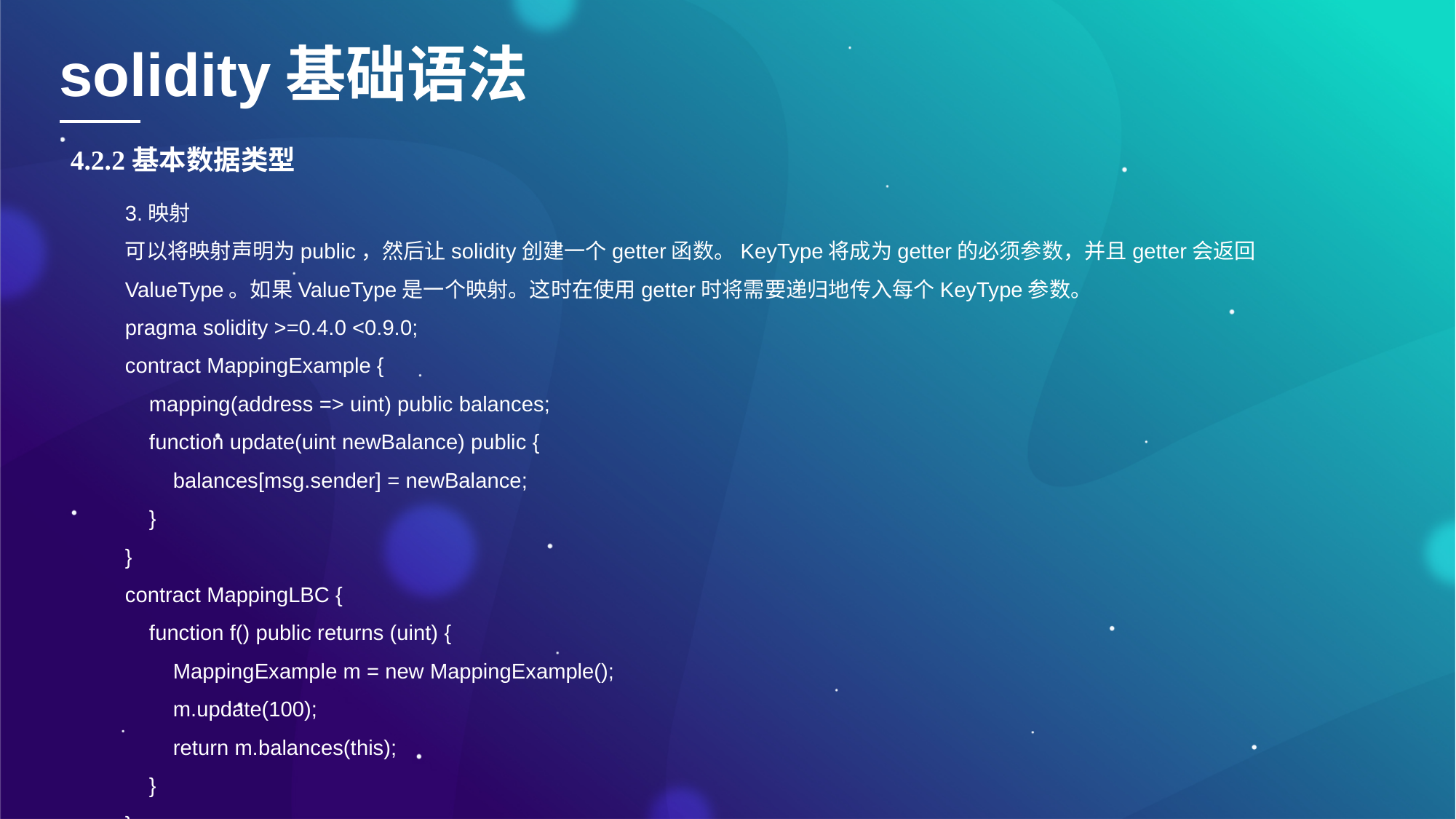

solidity基础语法
4.2.2基本数据类型
3.映射
可以将映射声明为public，然后让solidity创建一个getter函数。KeyType将成为getter的必须参数，并且getter会返回ValueType。如果ValueType是一个映射。这时在使用getter时将需要递归地传入每个KeyType参数。
pragma solidity >=0.4.0 <0.9.0;
contract MappingExample {
    mapping(address => uint) public balances;
    function update(uint newBalance) public {
        balances[msg.sender] = newBalance;
    }
}
contract MappingLBC {
    function f() public returns (uint) {
        MappingExample m = new MappingExample();
        m.update(100);
        return m.balances(this);
    }
}